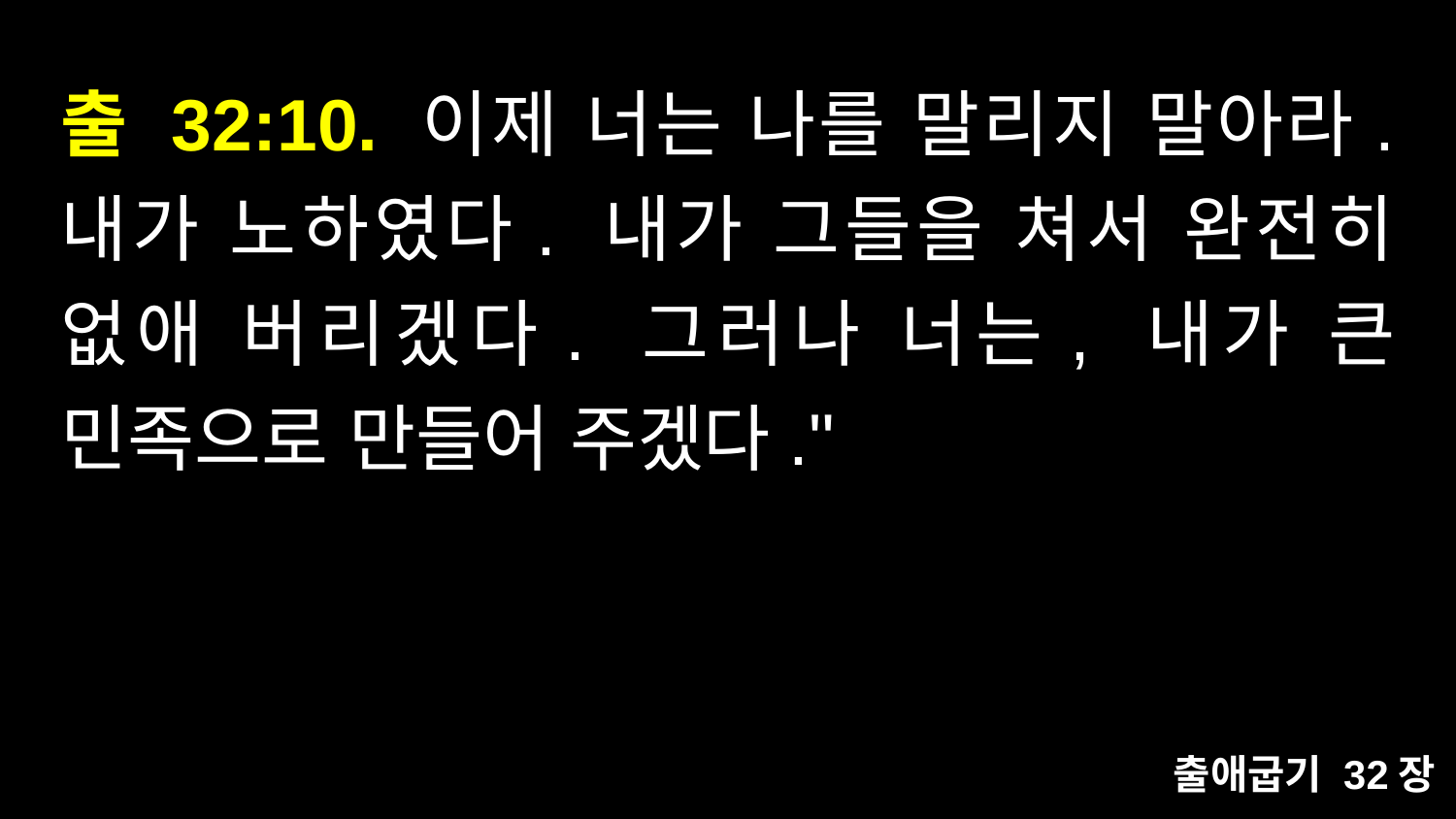

# 출 32:10. 이제 너는 나를 말리지 말아라. 내가 노하였다. 내가 그들을 쳐서 완전히 없애 버리겠다. 그러나 너는, 내가 큰 민족으로 만들어 주겠다."
출애굽기 32장